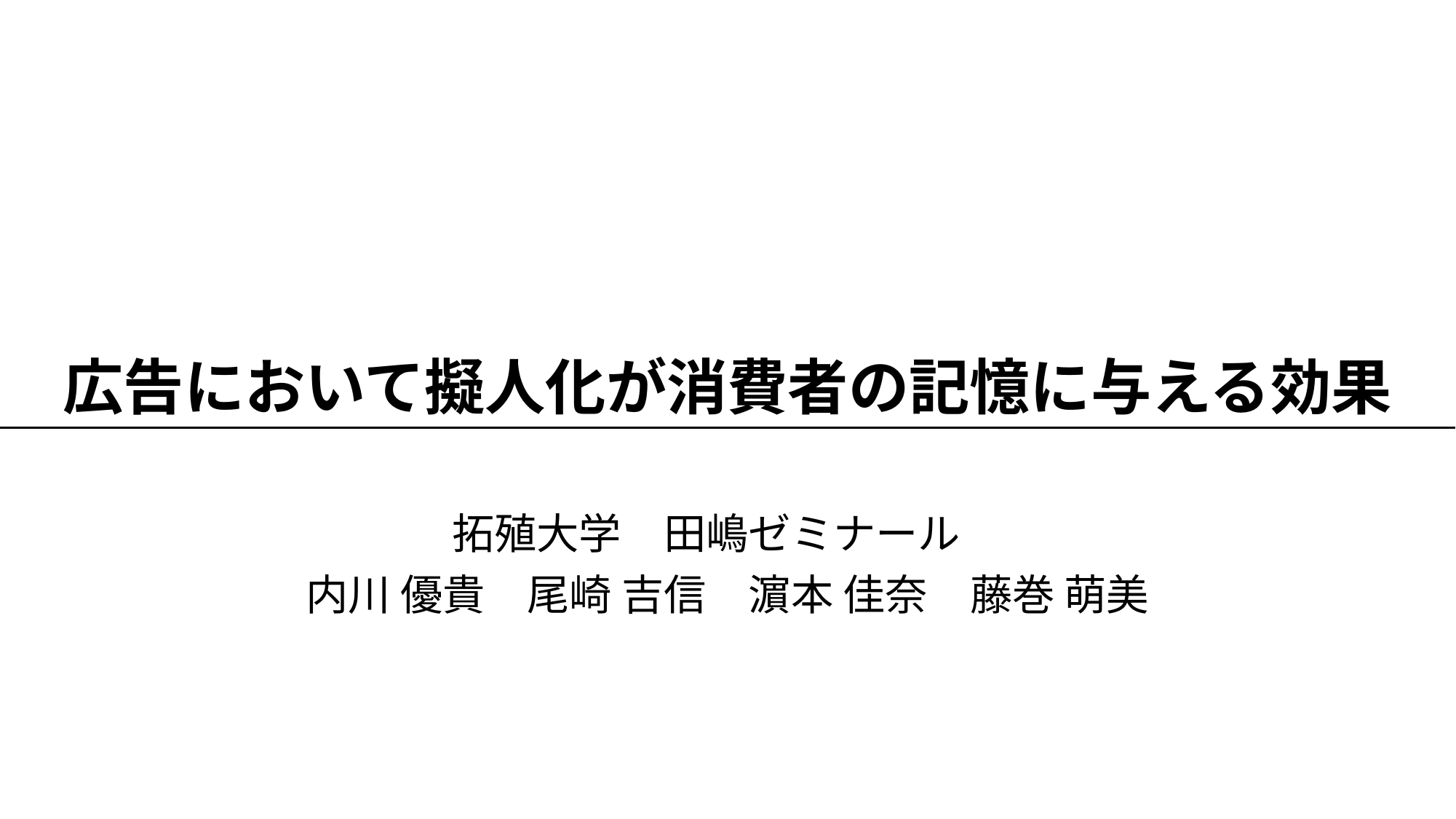

# 広告において擬人化が消費者の記憶に与える効果
拓殖大学　田嶋ゼミナール
内川 優貴　尾崎 吉信　濵本 佳奈　藤巻 萌美